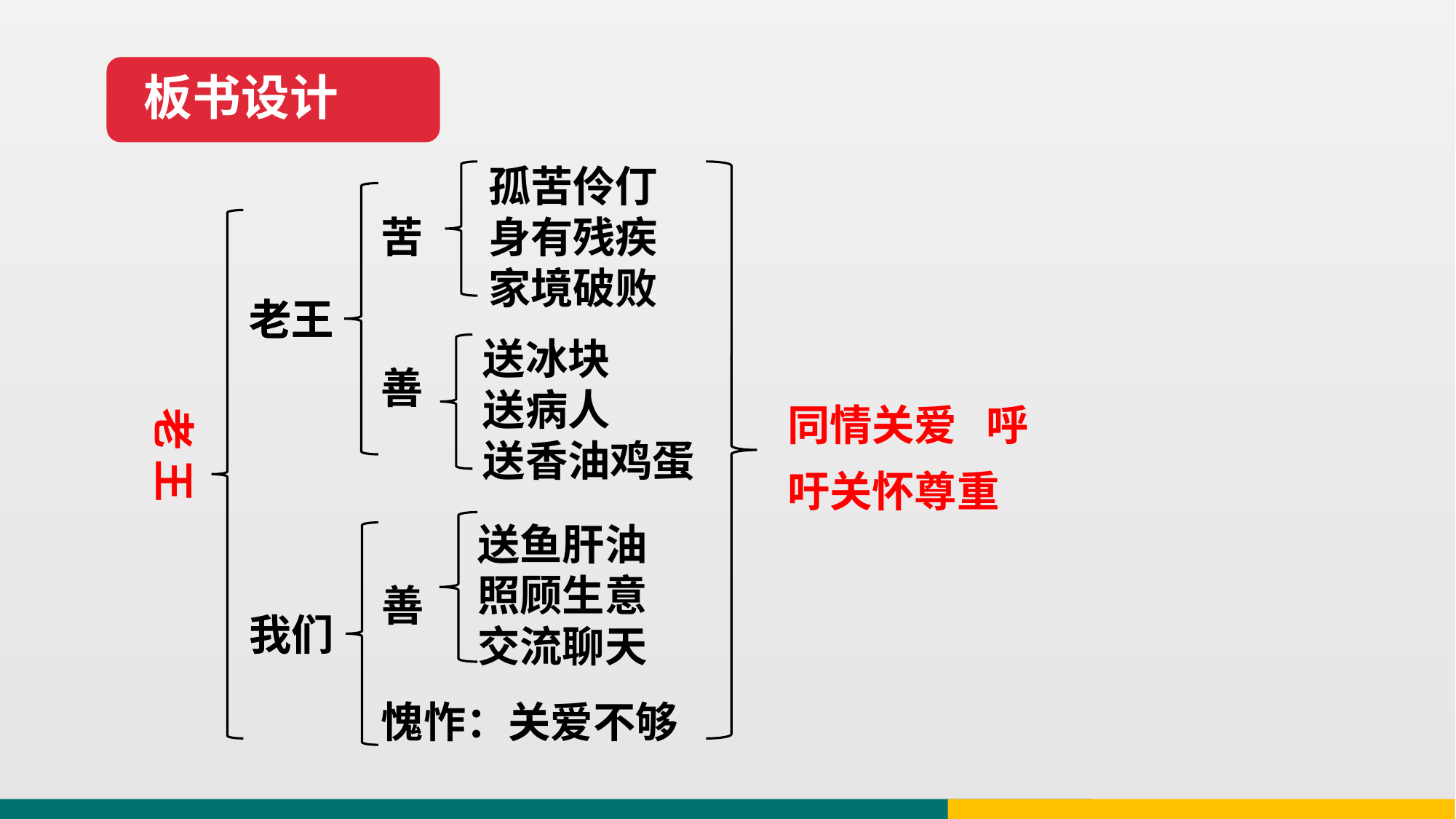

板书设计
孤苦伶仃
身有残疾
家境破败

苦

老王
老王
送冰块
送病人
送香油鸡蛋

善
同情关爱   呼吁关怀尊重
老 王

送鱼肝油
照顾生意
交流聊天

善
我们
愧怍：关爱不够